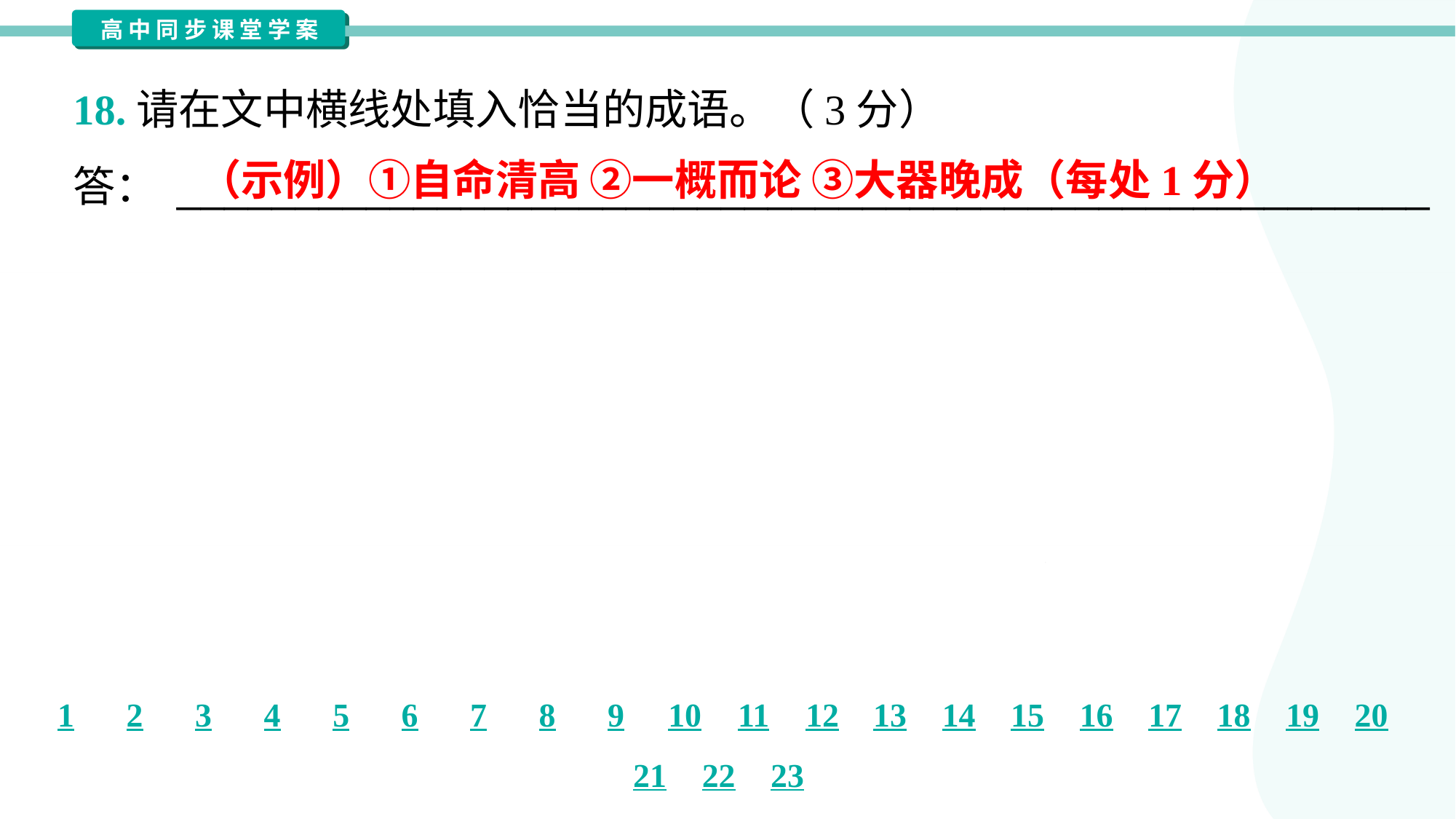

18.请在文中横线处填入恰当的成语。（3分）
答： _____________________________________________________
（示例）①自命清高 ②一概而论 ③大器晚成（每处1分）